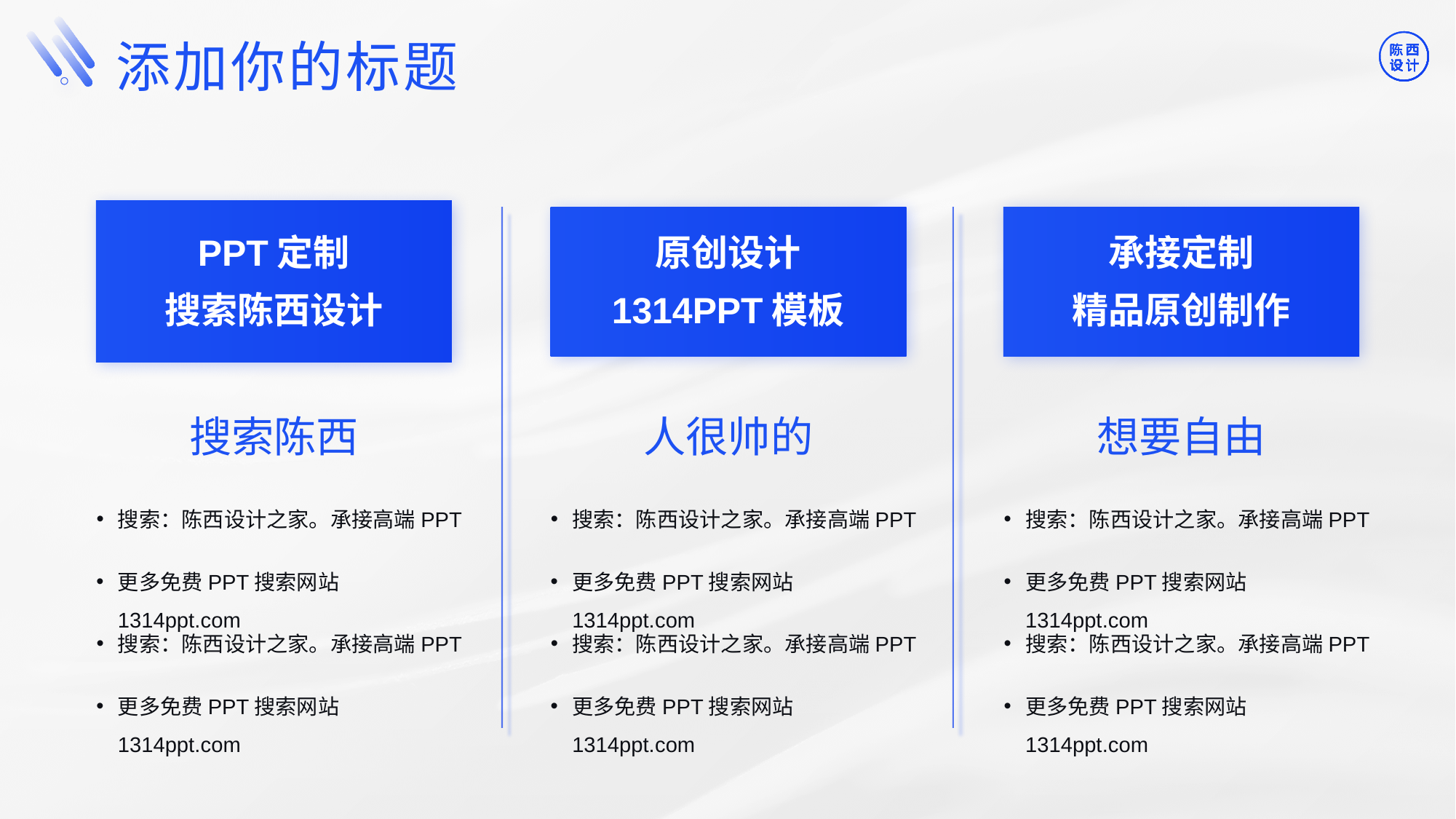

©版权所有：陈西设计之家(微信号：2090298045）
©版权所属公司：合肥陈西文化传媒科技有限公司
©版权所有：陈西设计之家(微信号：2090298045）
©版权所属公司：合肥陈西文化传媒科技有限公司
添加你的标题

PPT定制
原创设计
承接定制
搜索陈西设计
1314PPT模板
精品原创制作
搜索陈西
人很帅的
想要自由
搜索：陈西设计之家。承接高端PPT
搜索：陈西设计之家。承接高端PPT
搜索：陈西设计之家。承接高端PPT
更多免费PPT搜索网站1314ppt.com
更多免费PPT搜索网站1314ppt.com
更多免费PPT搜索网站1314ppt.com
搜索：陈西设计之家。承接高端PPT
搜索：陈西设计之家。承接高端PPT
搜索：陈西设计之家。承接高端PPT
更多免费PPT搜索网站1314ppt.com
更多免费PPT搜索网站1314ppt.com
更多免费PPT搜索网站1314ppt.com
©版权所有：陈西设计之家(微信号：2090298045）
©版权所属公司：合肥陈西文化传媒科技有限公司